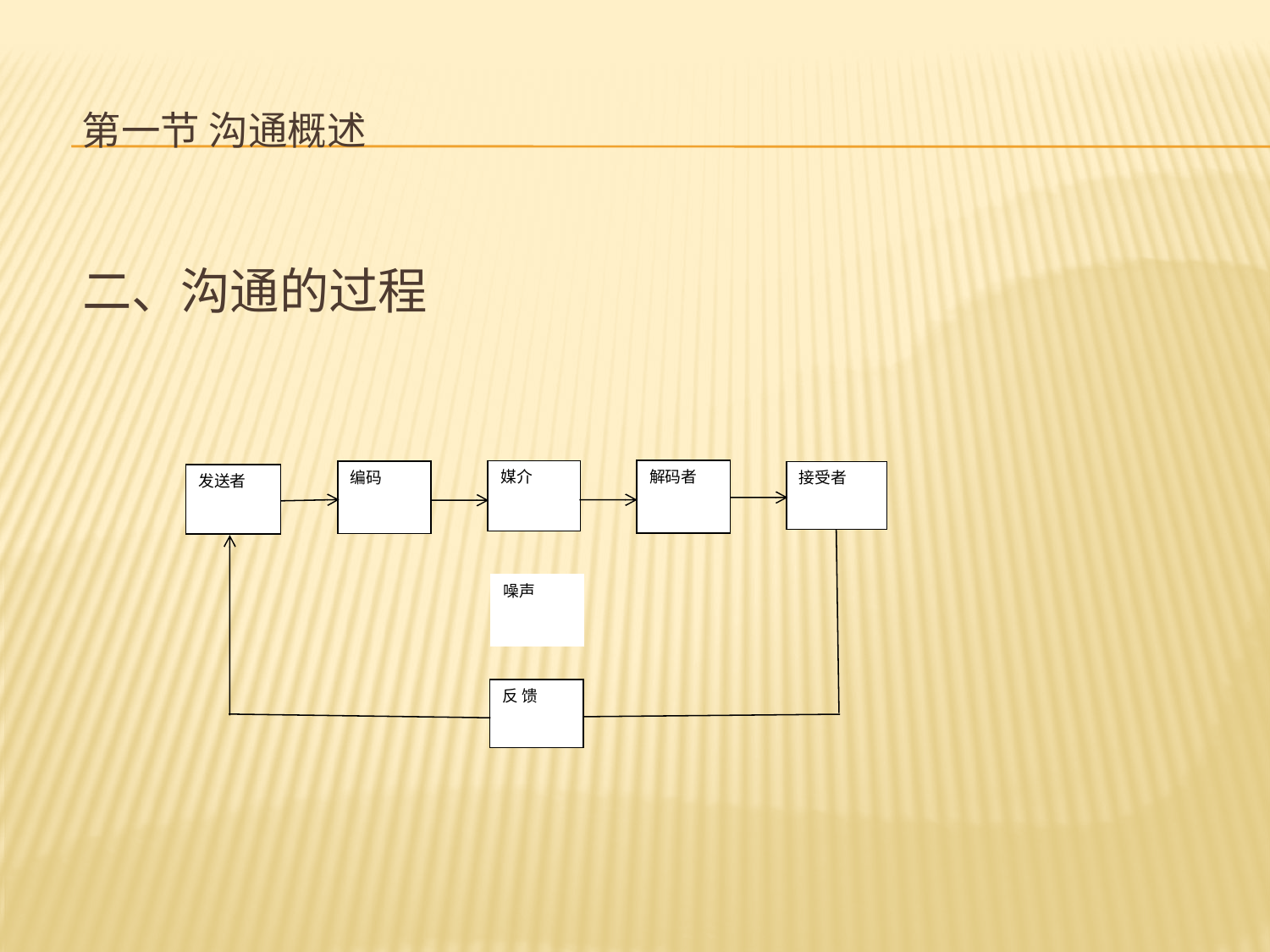

# 第一节 沟通概述
二、沟通的过程

解码者
媒介
编码
接受者
发送者

噪声
反 馈